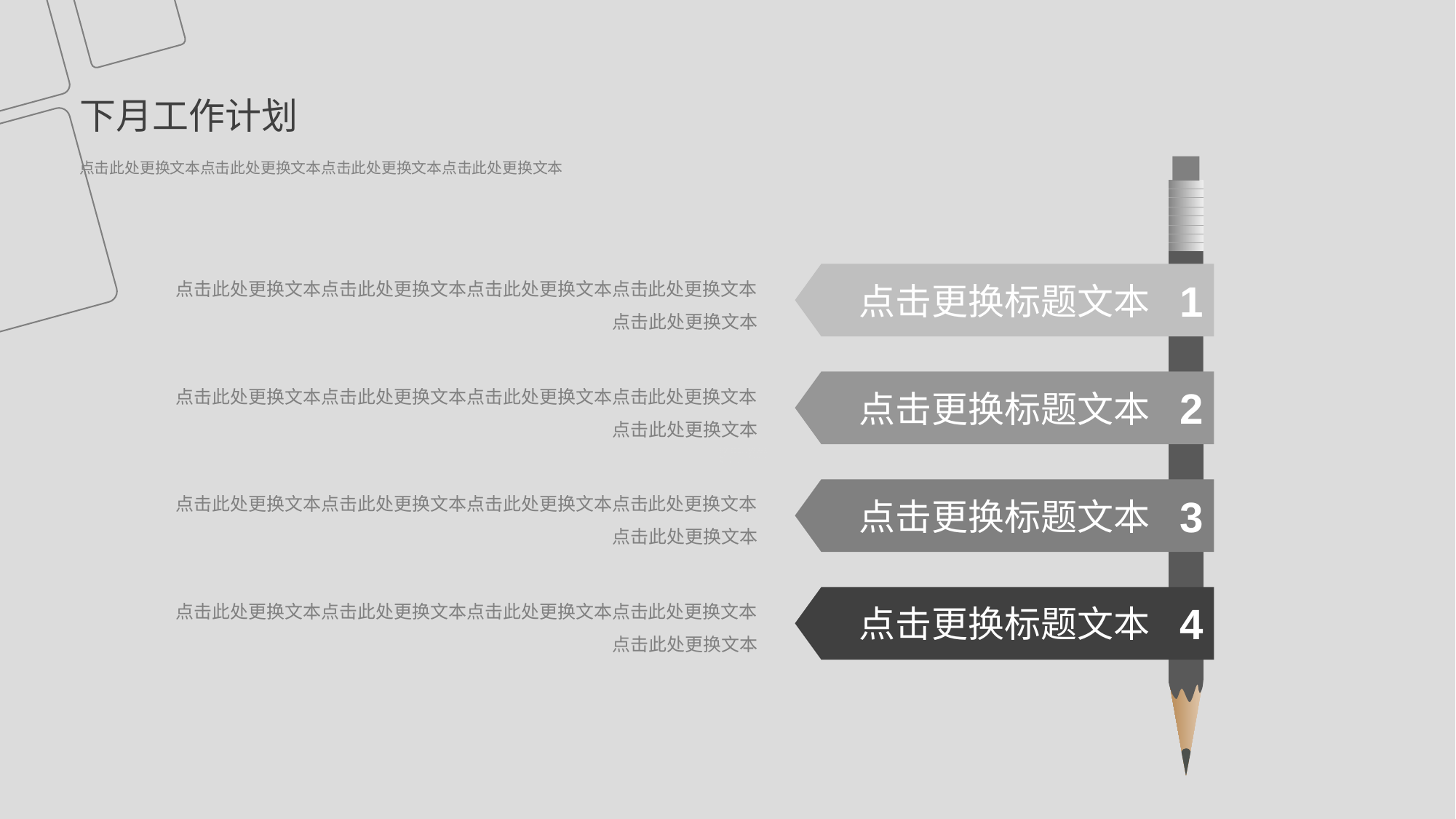

下月工作计划
点击此处更换文本点击此处更换文本点击此处更换文本点击此处更换文本

1

2

3

4
点击更换标题文本
点击更换标题文本
点击更换标题文本
点击更换标题文本
点击此处更换文本点击此处更换文本点击此处更换文本点击此处更换文本点击此处更换文本
点击此处更换文本点击此处更换文本点击此处更换文本点击此处更换文本点击此处更换文本
点击此处更换文本点击此处更换文本点击此处更换文本点击此处更换文本点击此处更换文本
点击此处更换文本点击此处更换文本点击此处更换文本点击此处更换文本点击此处更换文本